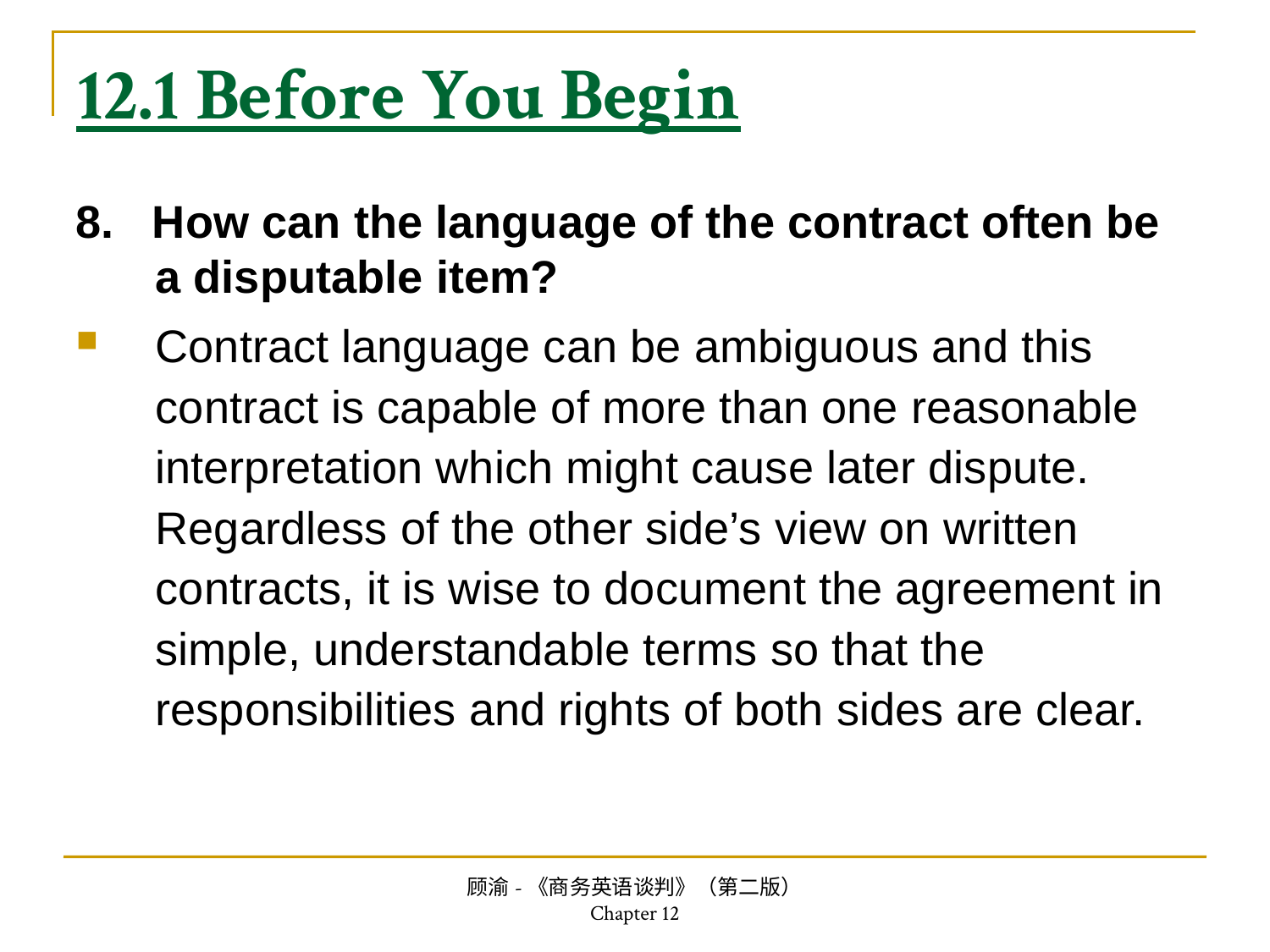

# 12.1 Before You Begin
8.   How can the language of the contract often be a disputable item?
Contract language can be ambiguous and this contract is capable of more than one reasonable interpretation which might cause later dispute. Regardless of the other side’s view on written contracts, it is wise to document the agreement in simple, understandable terms so that the responsibilities and rights of both sides are clear.

12
顾渝-《商务英语谈判》（第二版） Chapter 12